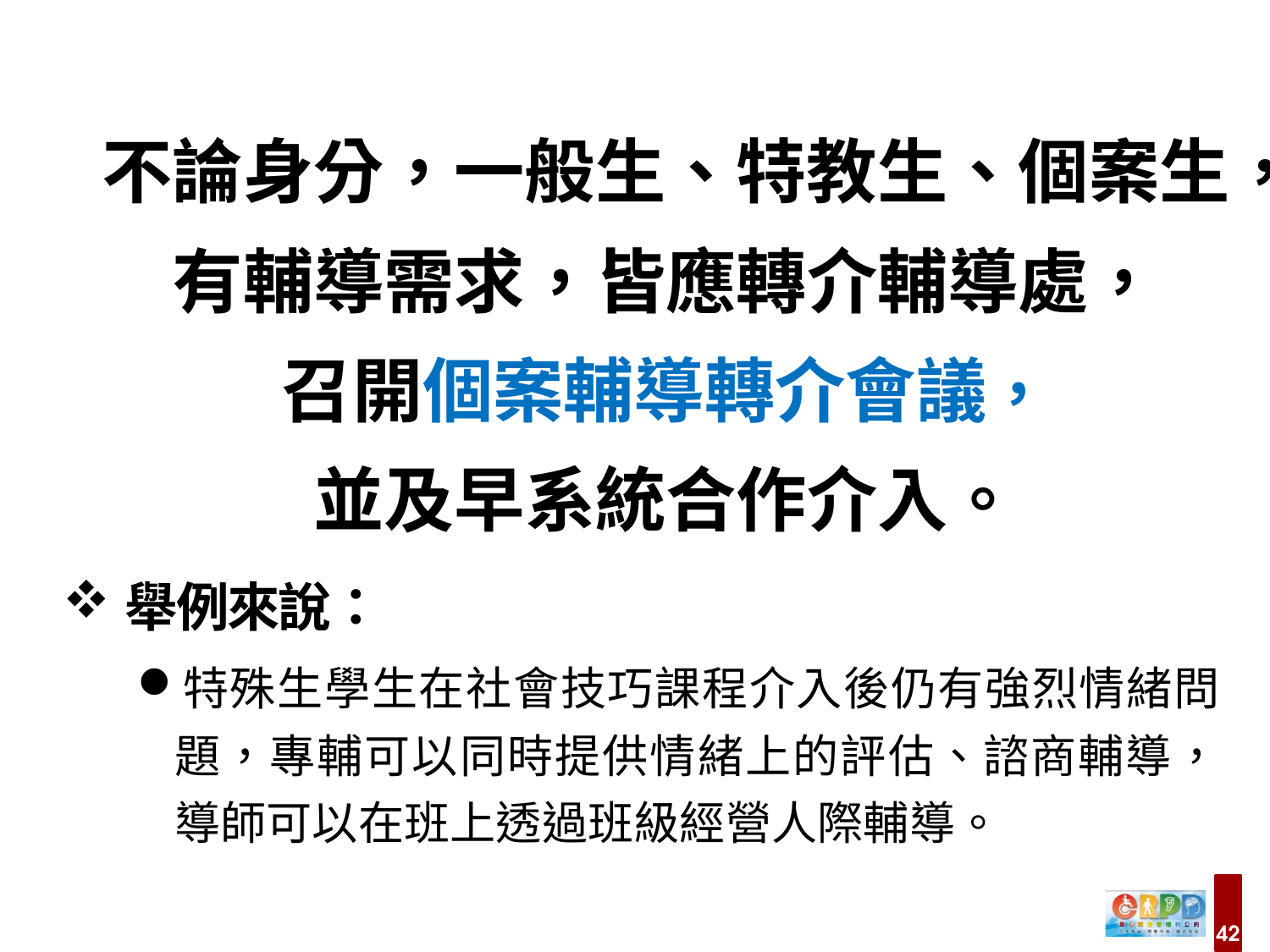

不論身分，一般生、特教生、個案生，
有輔導需求，皆應轉介輔導處，
召開個案輔導轉介會議，
並及早系統合作介入。
舉例來說：
特殊生學生在社會技巧課程介入後仍有強烈情緒問題，專輔可以同時提供情緒上的評估、諮商輔導，導師可以在班上透過班級經營人際輔導。
42